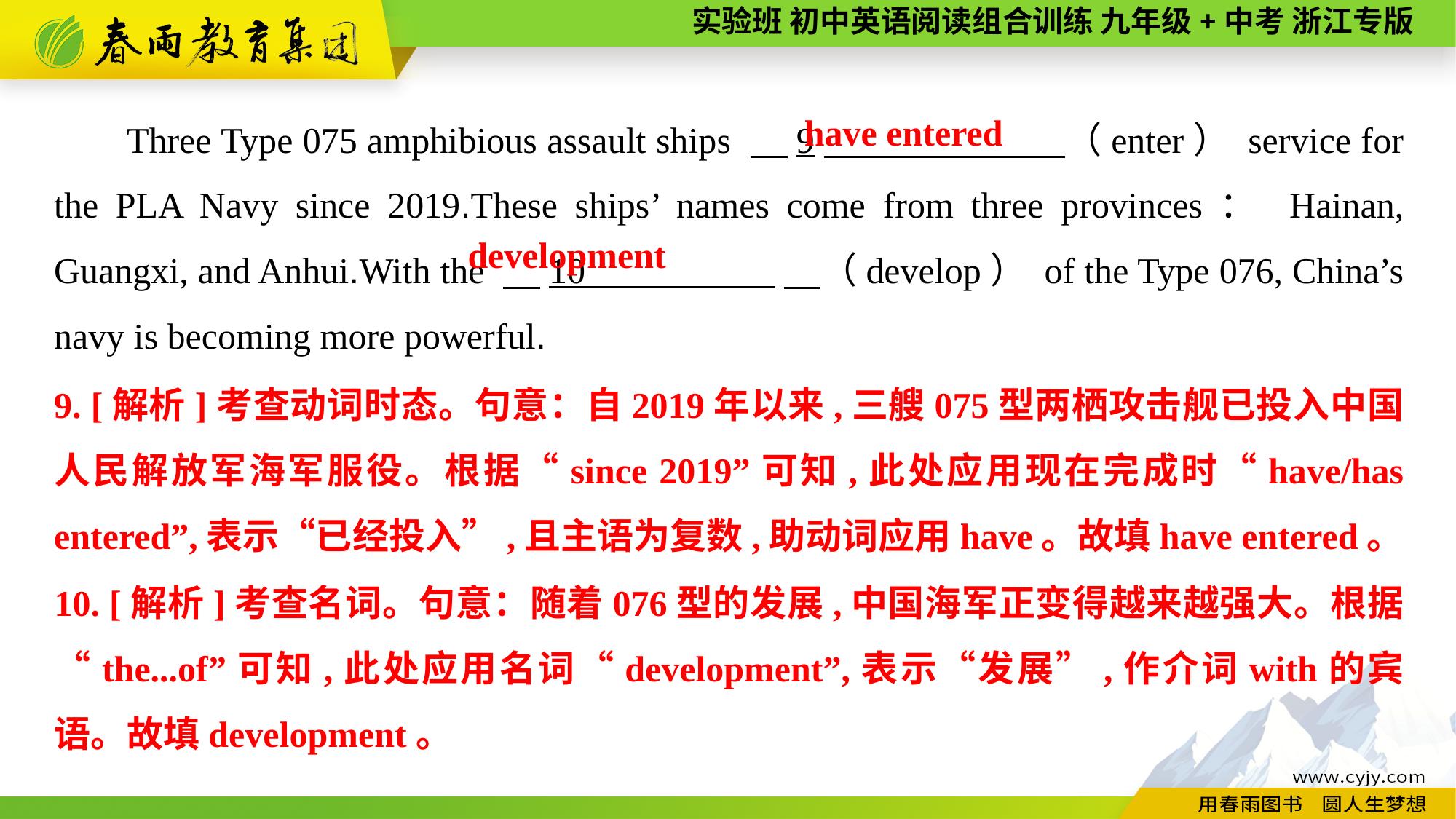

Three Type 075 amphibious assault ships 　9　                       （enter） service for the PLA Navy since 2019.These ships’ names come from three provinces： Hainan, Guangxi, and Anhui.With the 　10                    　（develop） of the Type 076, China’s navy is becoming more powerful.
have entered
development
9. [解析]考查动词时态。句意：自2019年以来,三艘075型两栖攻击舰已投入中国人民解放军海军服役。根据“since 2019”可知,此处应用现在完成时“have/has entered”,表示“已经投入”,且主语为复数,助动词应用have。故填have entered。
10. [解析]考查名词。句意：随着076型的发展,中国海军正变得越来越强大。根据“the...of”可知,此处应用名词“development”,表示“发展”,作介词with的宾语。故填development。